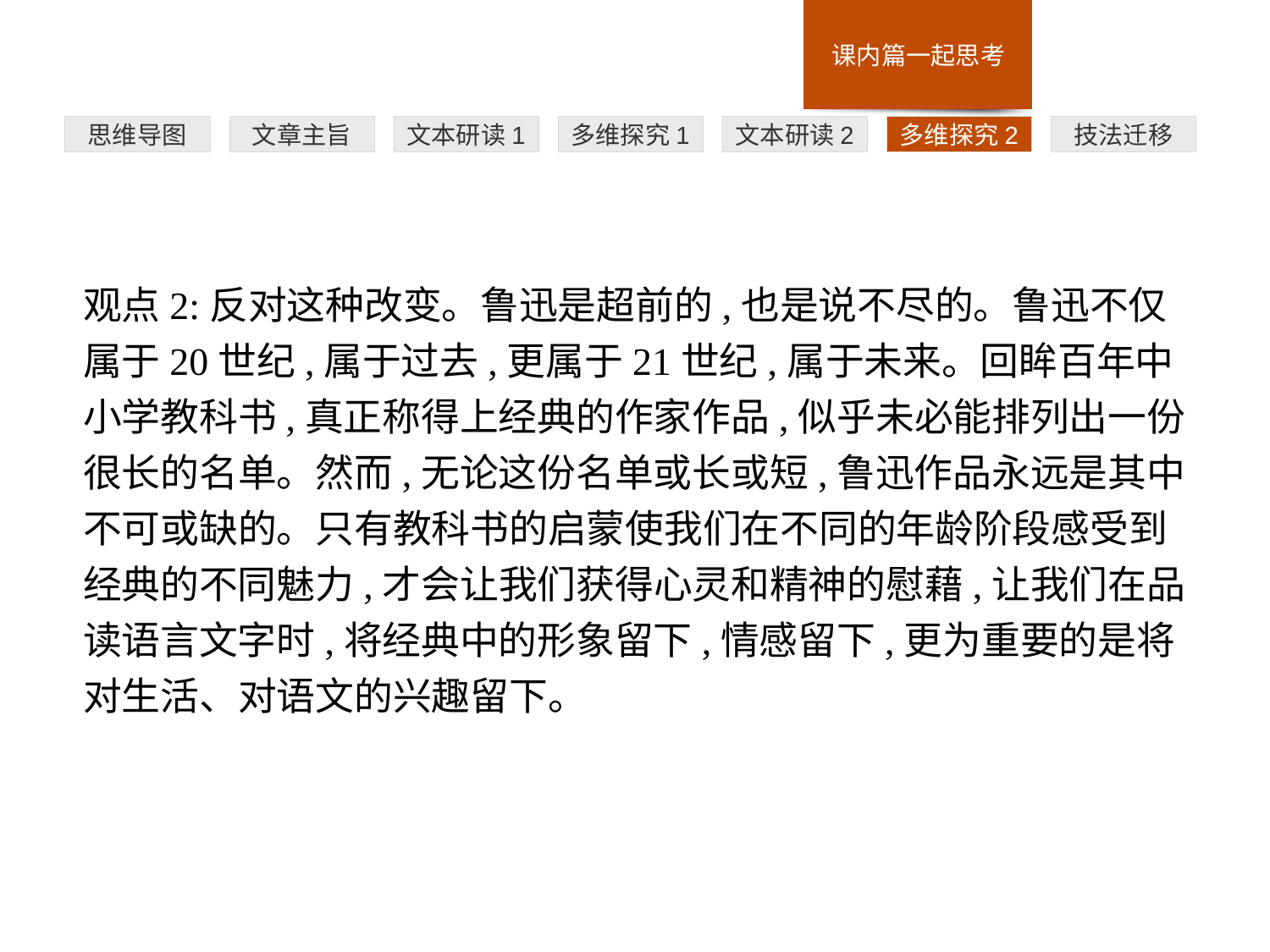

多维探究1
思维导图
文章主旨
文本研读1
文本研读2
多维探究2
技法迁移
观点2:反对这种改变。鲁迅是超前的,也是说不尽的。鲁迅不仅属于20世纪,属于过去,更属于21世纪,属于未来。回眸百年中小学教科书,真正称得上经典的作家作品,似乎未必能排列出一份很长的名单。然而,无论这份名单或长或短,鲁迅作品永远是其中不可或缺的。只有教科书的启蒙使我们在不同的年龄阶段感受到经典的不同魅力,才会让我们获得心灵和精神的慰藉,让我们在品读语言文字时,将经典中的形象留下,情感留下,更为重要的是将对生活、对语文的兴趣留下。